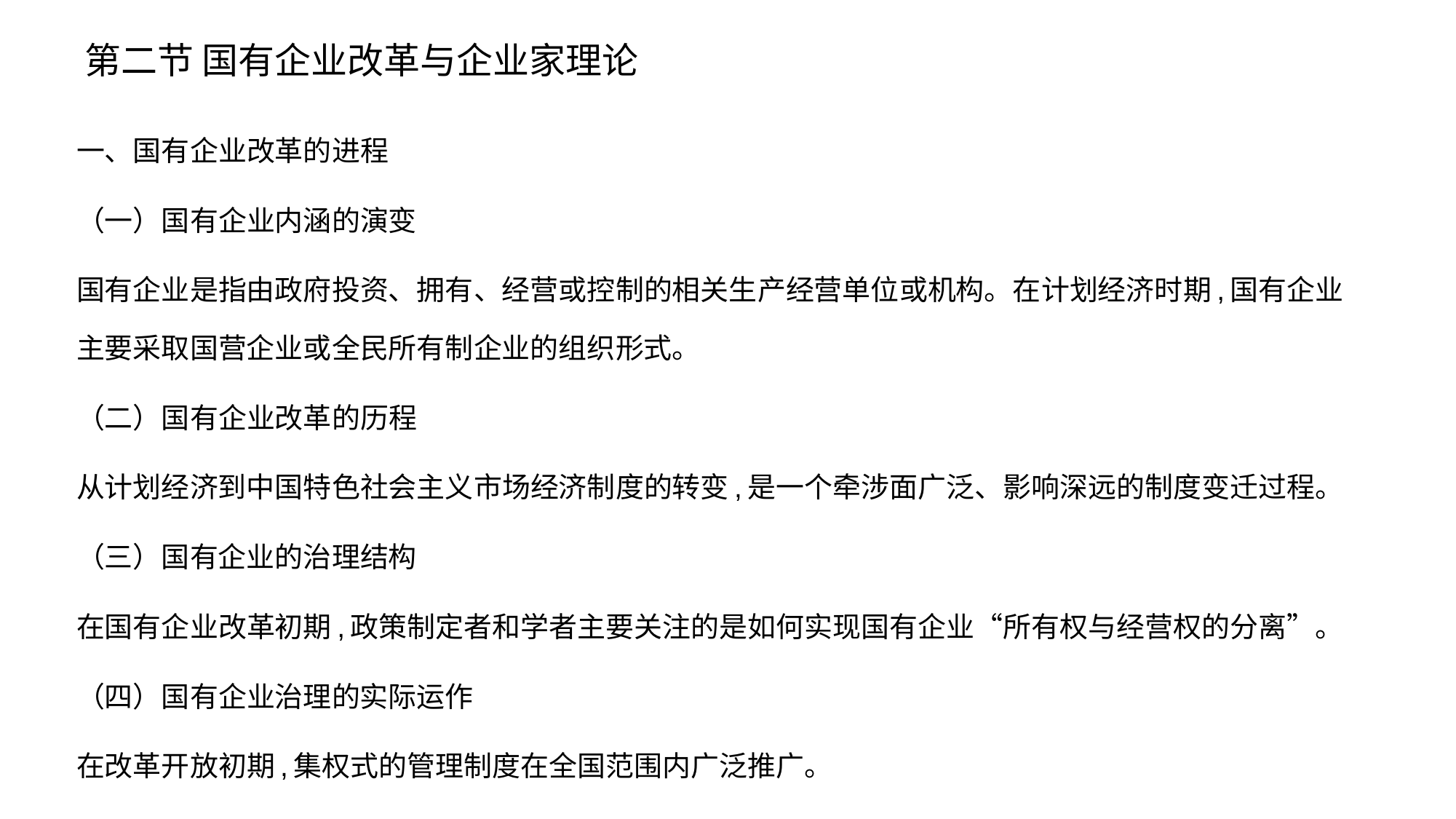

# 第二节 国有企业改革与企业家理论
一、国有企业改革的进程
（一）国有企业内涵的演变
国有企业是指由政府投资、拥有、经营或控制的相关生产经营单位或机构。在计划经济时期,国有企业主要采取国营企业或全民所有制企业的组织形式。
（二）国有企业改革的历程
从计划经济到中国特色社会主义市场经济制度的转变,是一个牵涉面广泛、影响深远的制度变迁过程。
（三）国有企业的治理结构
在国有企业改革初期,政策制定者和学者主要关注的是如何实现国有企业“所有权与经营权的分离”。
（四）国有企业治理的实际运作
在改革开放初期,集权式的管理制度在全国范围内广泛推广。